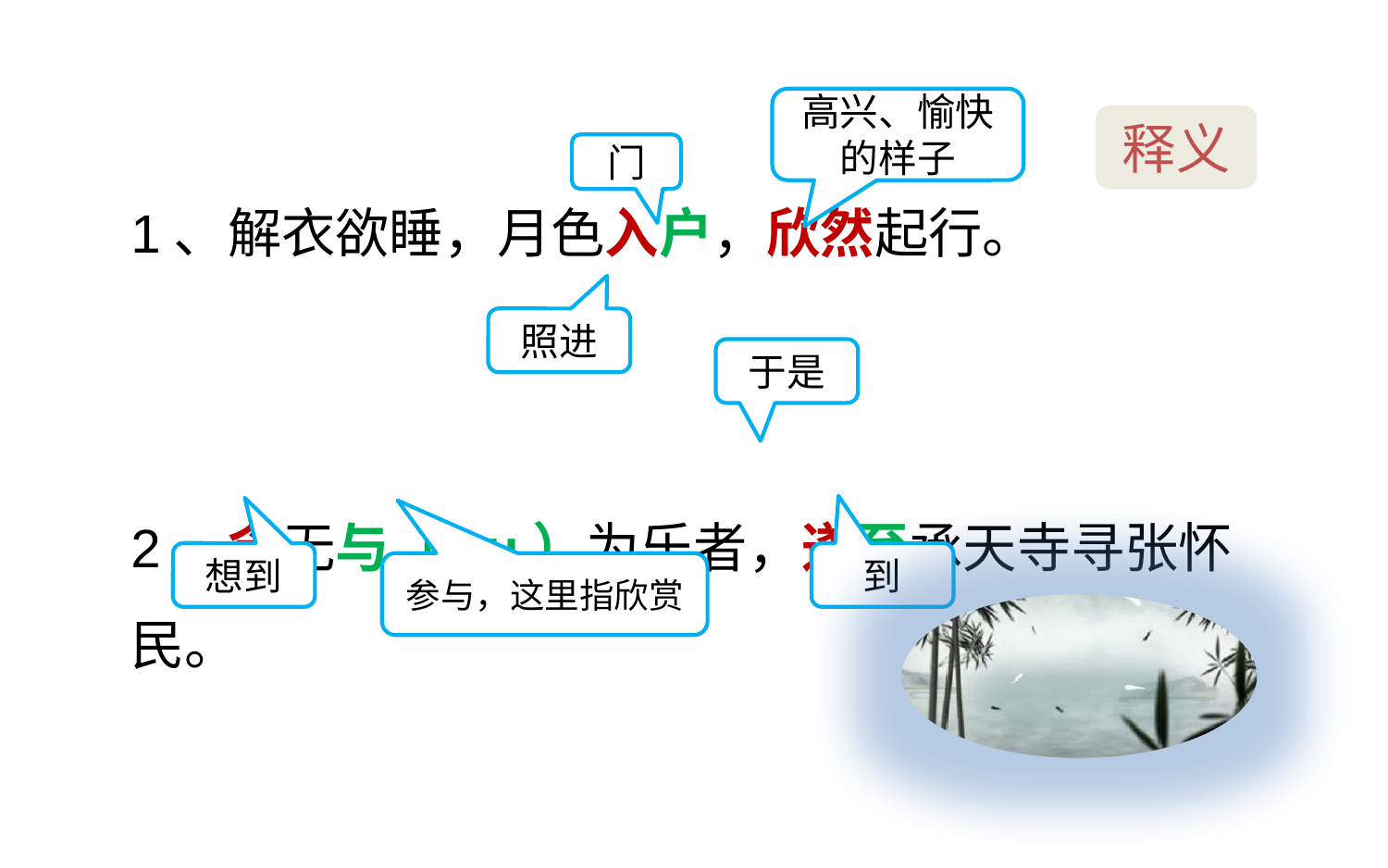

1、解衣欲睡，月色入户，欣然起行。

2、念无与（yu）为乐者，遂至承天寺寻张怀民。

高兴、愉快的样子
释义
门
照进
于是
想到
到
参与，这里指欣赏